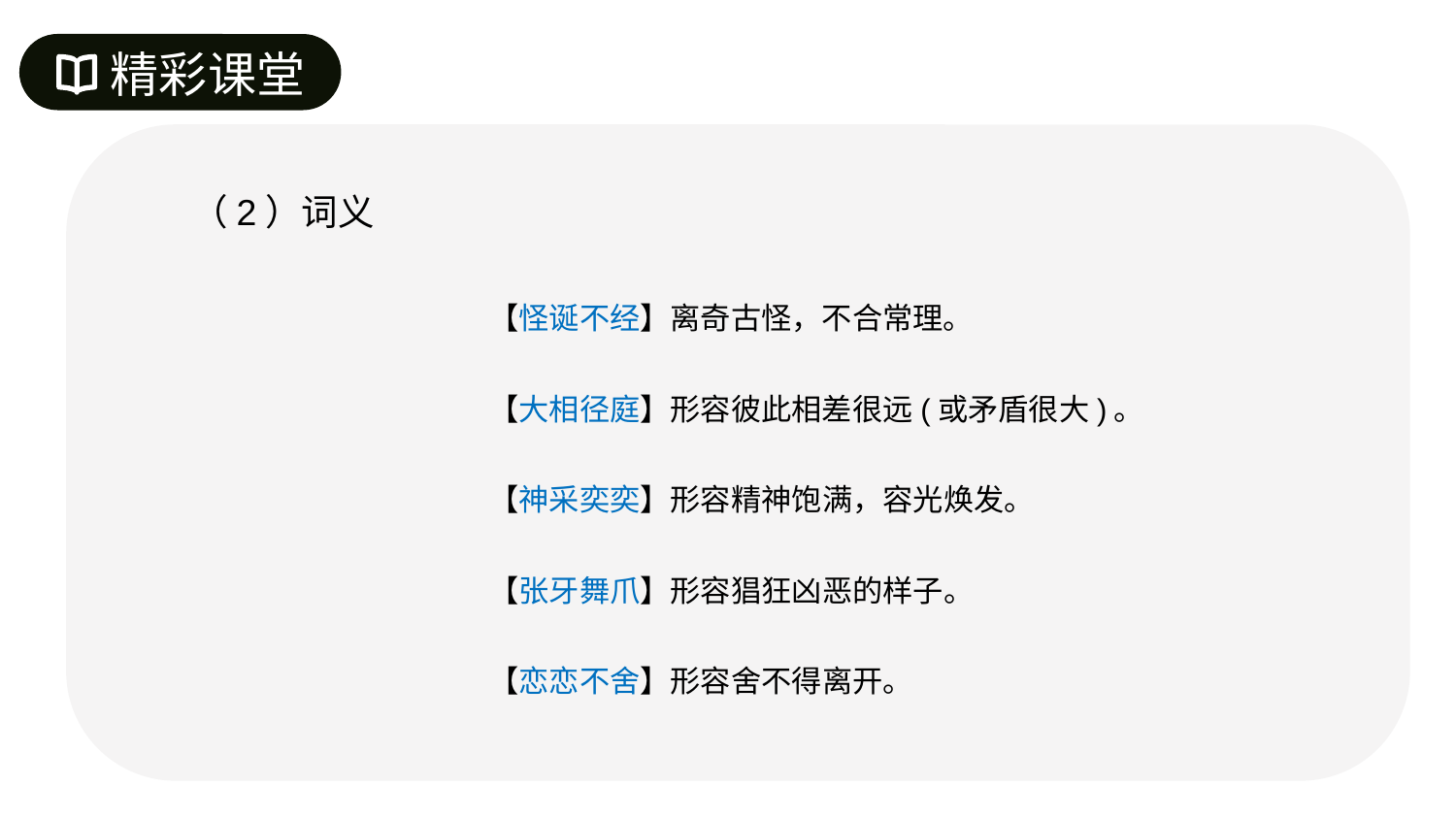

精彩课堂

（2）词义
【怪诞不经】离奇古怪，不合常理。
【大相径庭】形容彼此相差很远(或矛盾很大)。
【神采奕奕】形容精神饱满，容光焕发。
【张牙舞爪】形容猖狂凶恶的样子。
【恋恋不舍】形容舍不得离开。